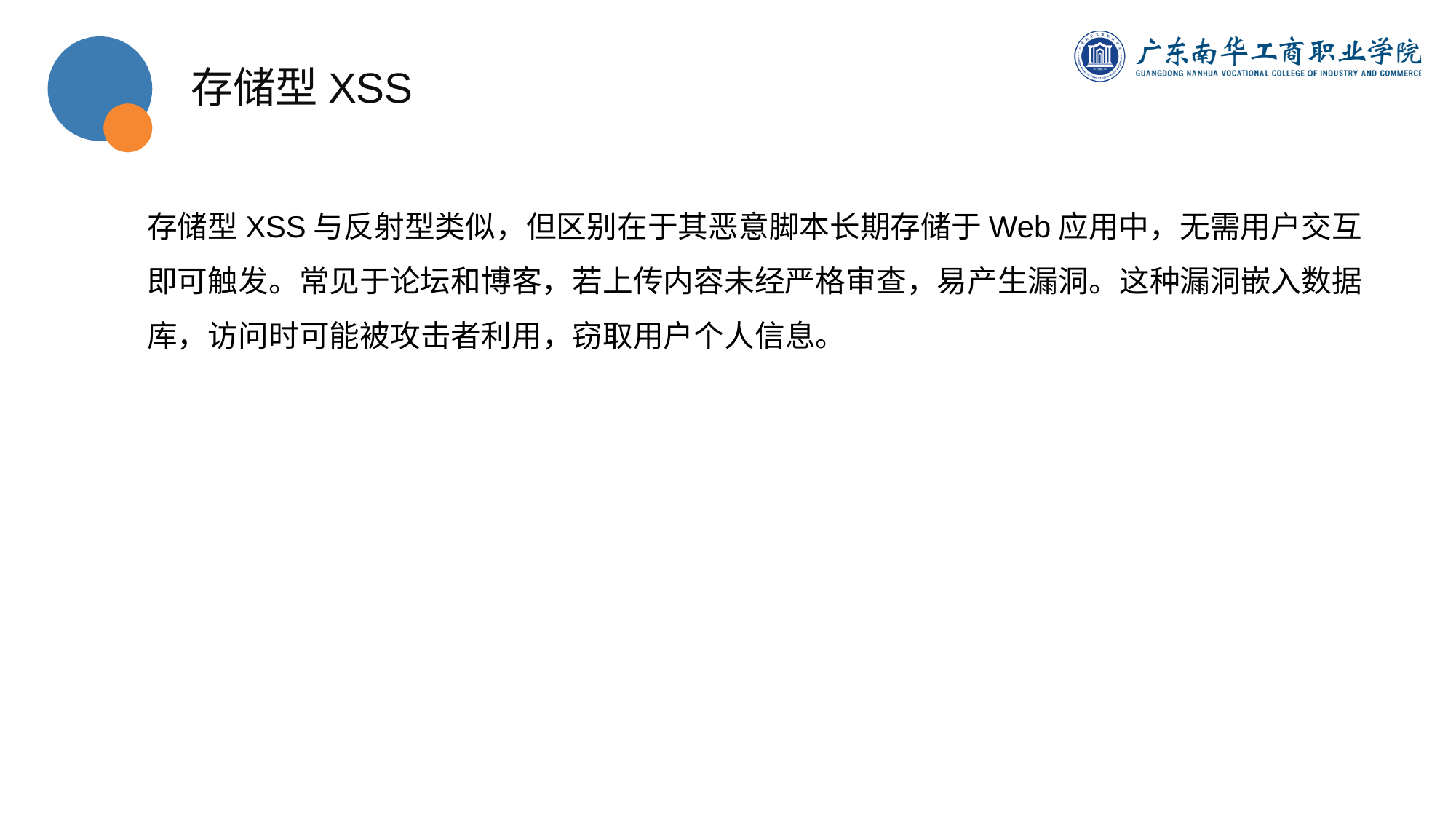

存储型XSS

存储型XSS与反射型类似，但区别在于其恶意脚本长期存储于Web应用中，无需用户交互即可触发。常见于论坛和博客，若上传内容未经严格审查，易产生漏洞。这种漏洞嵌入数据库，访问时可能被攻击者利用，窃取用户个人信息。